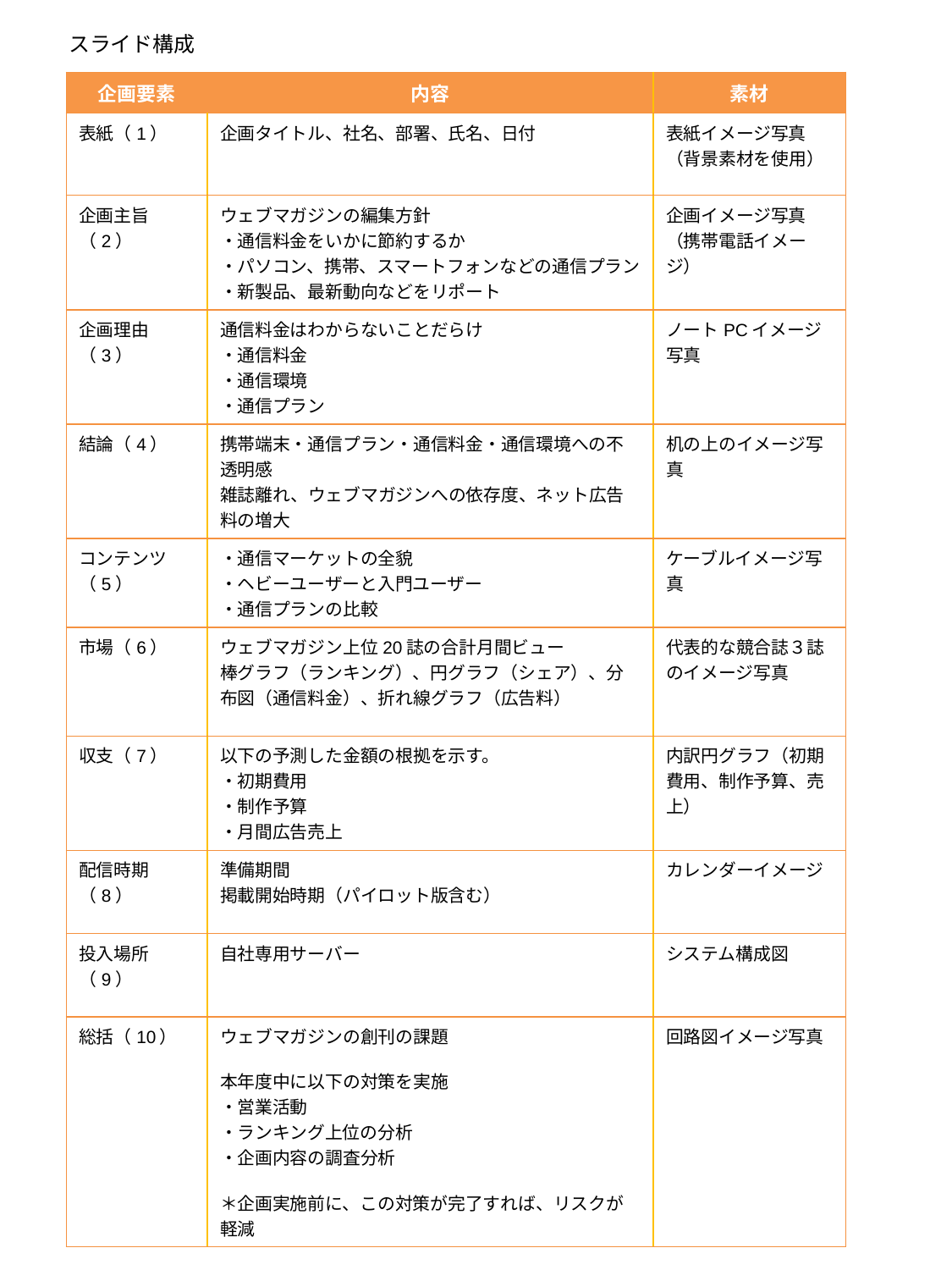

スライド構成
| 企画要素 | 内容 | 素材 |
| --- | --- | --- |
| 表紙（1） | 企画タイトル、社名、部署、氏名、日付 | 表紙イメージ写真 （背景素材を使用） |
| 企画主旨（2） | ウェブマガジンの編集方針 ・通信料金をいかに節約するか ・パソコン、携帯、スマートフォンなどの通信プラン ・新製品、最新動向などをリポート | 企画イメージ写真 （携帯電話イメージ） |
| 企画理由（3） | 通信料金はわからないことだらけ ・通信料金 ・通信環境 ・通信プラン | ノートPCイメージ写真 |
| 結論（4） | 携帯端末・通信プラン・通信料金・通信環境への不透明感 雑誌離れ、ウェブマガジンへの依存度、ネット広告料の増大 | 机の上のイメージ写真 |
| コンテンツ（5） | ・通信マーケットの全貌 ・ヘビーユーザーと入門ユーザー ・通信プランの比較 | ケーブルイメージ写真 |
| 市場（6） | ウェブマガジン上位20誌の合計月間ビュー 棒グラフ（ランキング）、円グラフ（シェア）、分布図（通信料金）、折れ線グラフ（広告料） | 代表的な競合誌３誌のイメージ写真 |
| 収支（7） | 以下の予測した金額の根拠を示す。 ・初期費用 ・制作予算 ・月間広告売上 | 内訳円グラフ（初期費用、制作予算、売上） |
| 配信時期（8） | 準備期間 掲載開始時期（パイロット版含む） | カレンダーイメージ |
| 投入場所（9） | 自社専用サーバー | システム構成図 |
| 総括（10） | ウェブマガジンの創刊の課題 本年度中に以下の対策を実施 ・営業活動 ・ランキング上位の分析 ・企画内容の調査分析 ＊企画実施前に、この対策が完了すれば、リスクが軽減 | 回路図イメージ写真 |